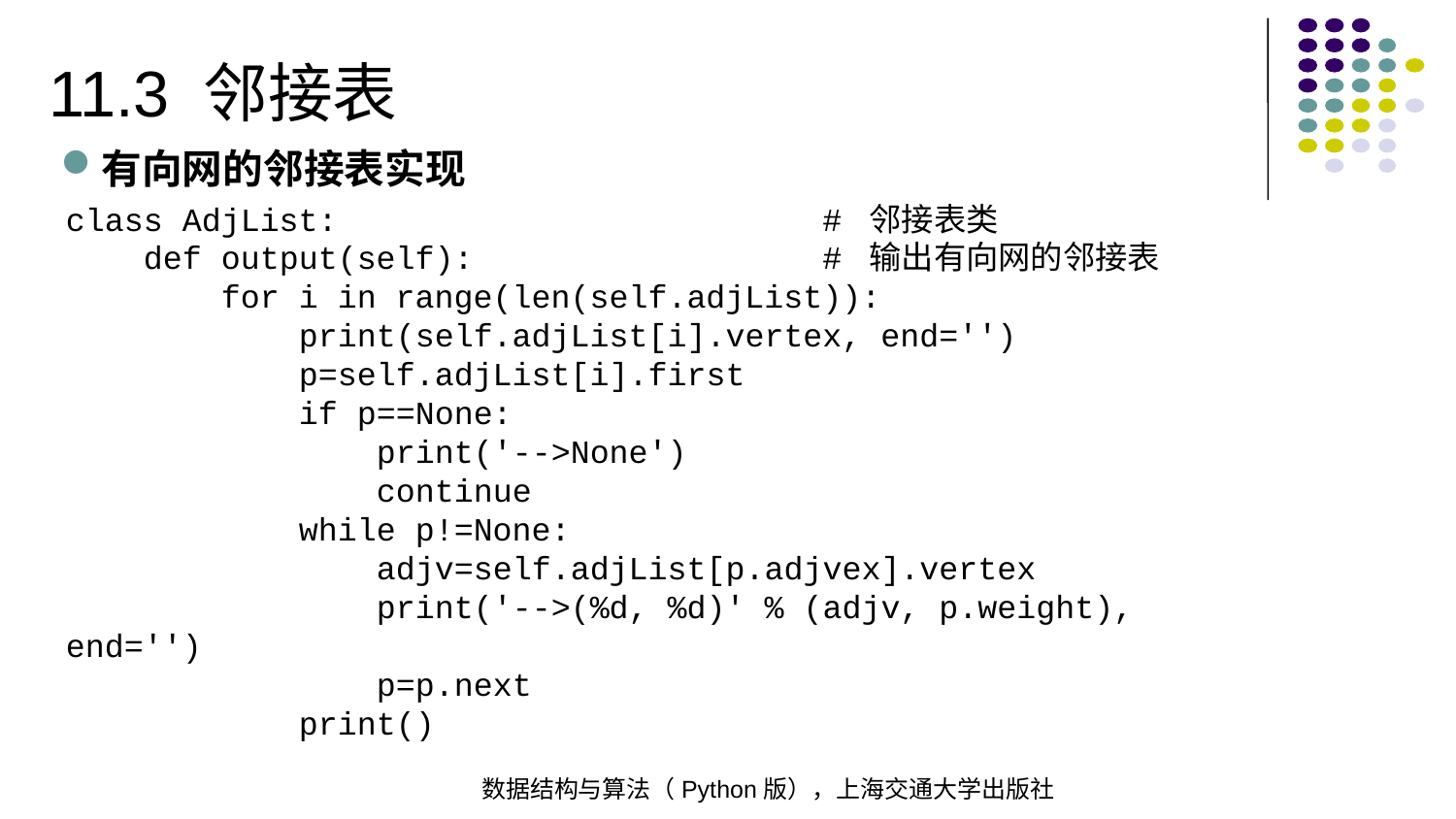

11.3 邻接表
有向网的邻接表实现
class AdjList:                         # 邻接表类
    def output(self):                  # 输出有向网的邻接表
        for i in range(len(self.adjList)):
            print(self.adjList[i].vertex, end='')
            p=self.adjList[i].first
            if p==None:
                print('-->None')
                continue
            while p!=None:
                adjv=self.adjList[p.adjvex].vertex
                print('-->(%d, %d)' % (adjv, p.weight), end='')
                p=p.next
            print()